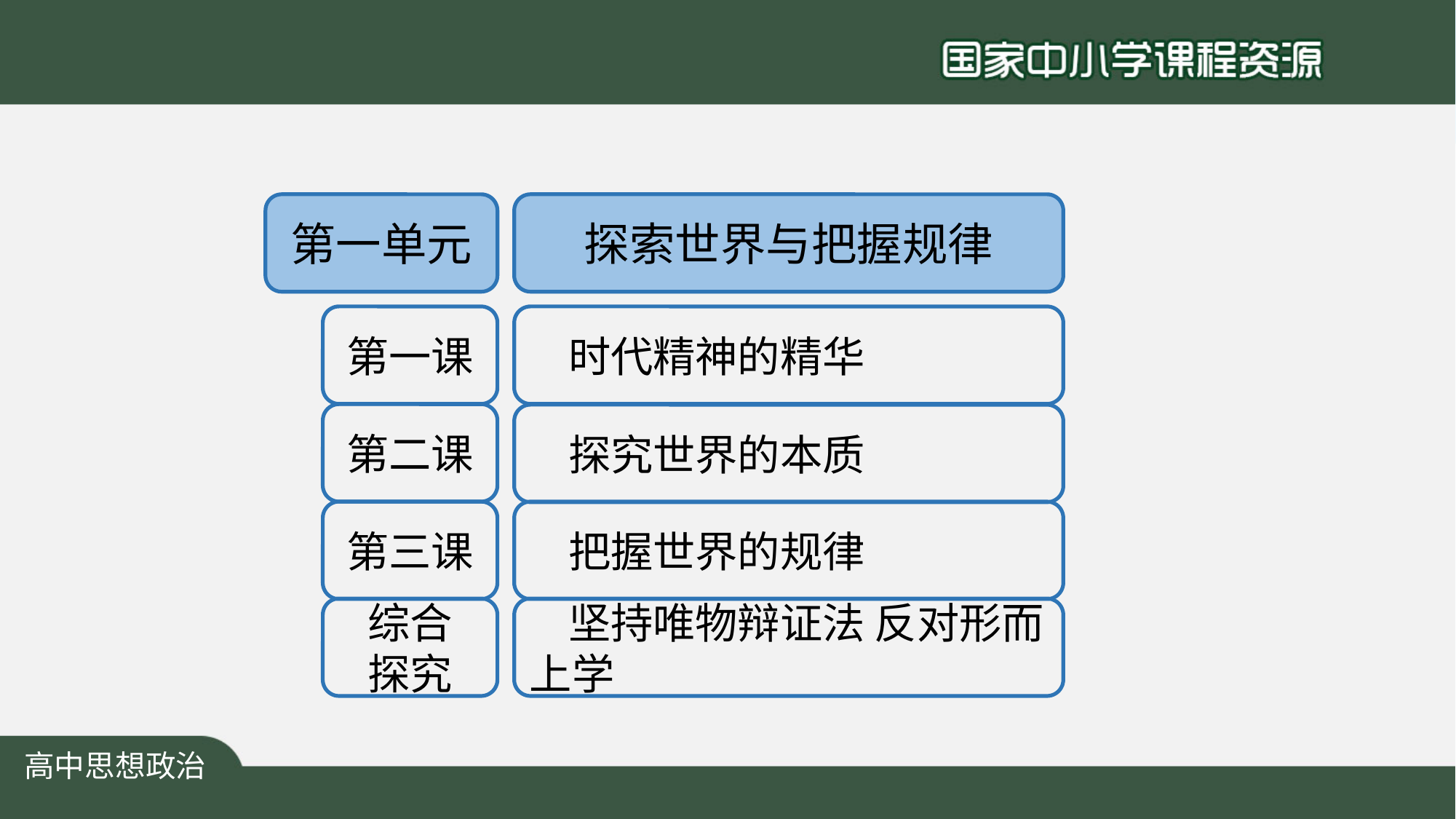

第一单元
探索世界与把握规律
第一课
   时代精神的精华
第二课
   探究世界的本质
第三课
   把握世界的规律
综合
探究
   坚持唯物辩证法 反对形而上学